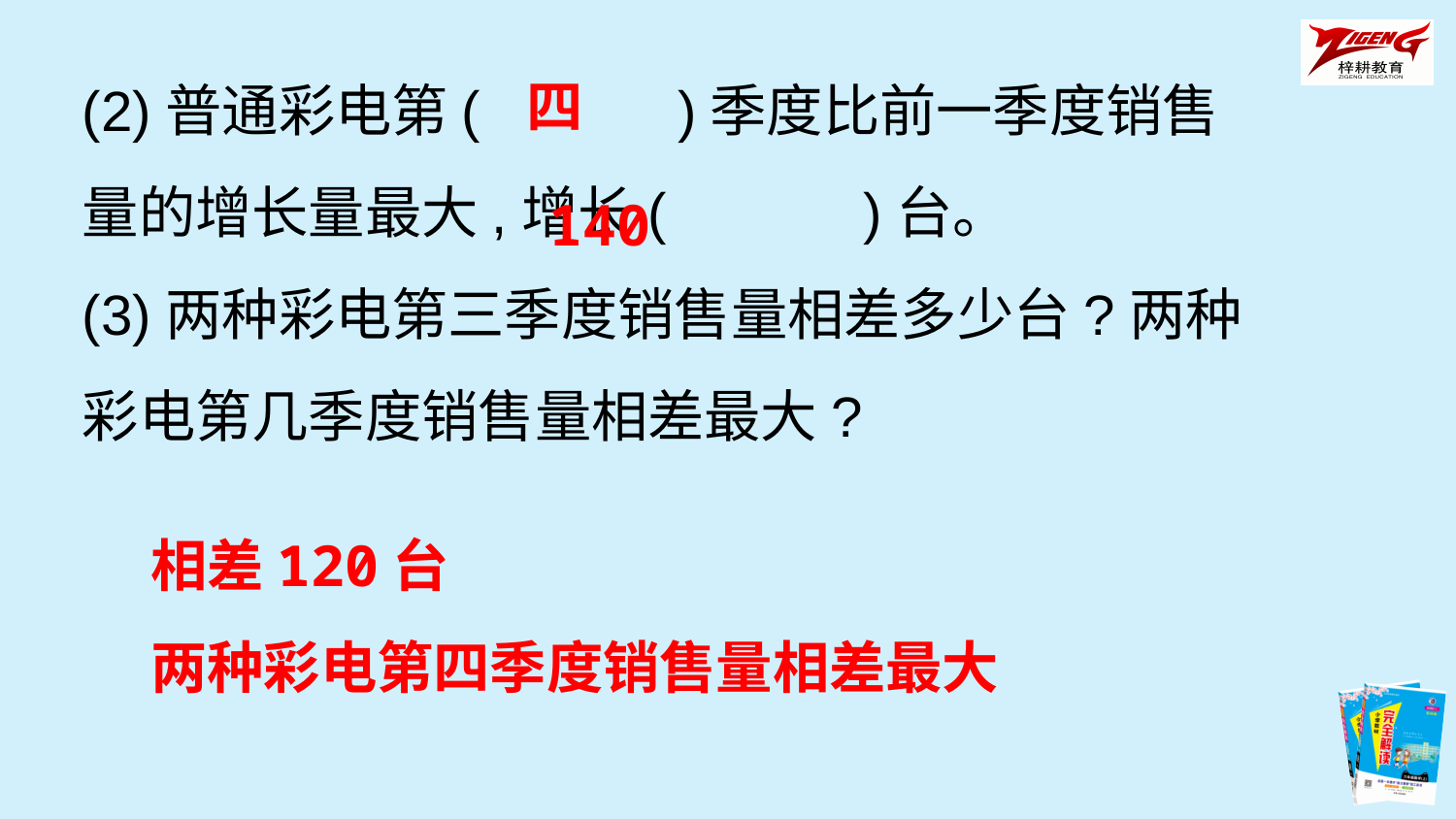

四
(2)普通彩电第(　　　)季度比前一季度销售量的增长量最大,增长(　　　)台。
(3)两种彩电第三季度销售量相差多少台?两种彩电第几季度销售量相差最大?
140
相差120台
两种彩电第四季度销售量相差最大